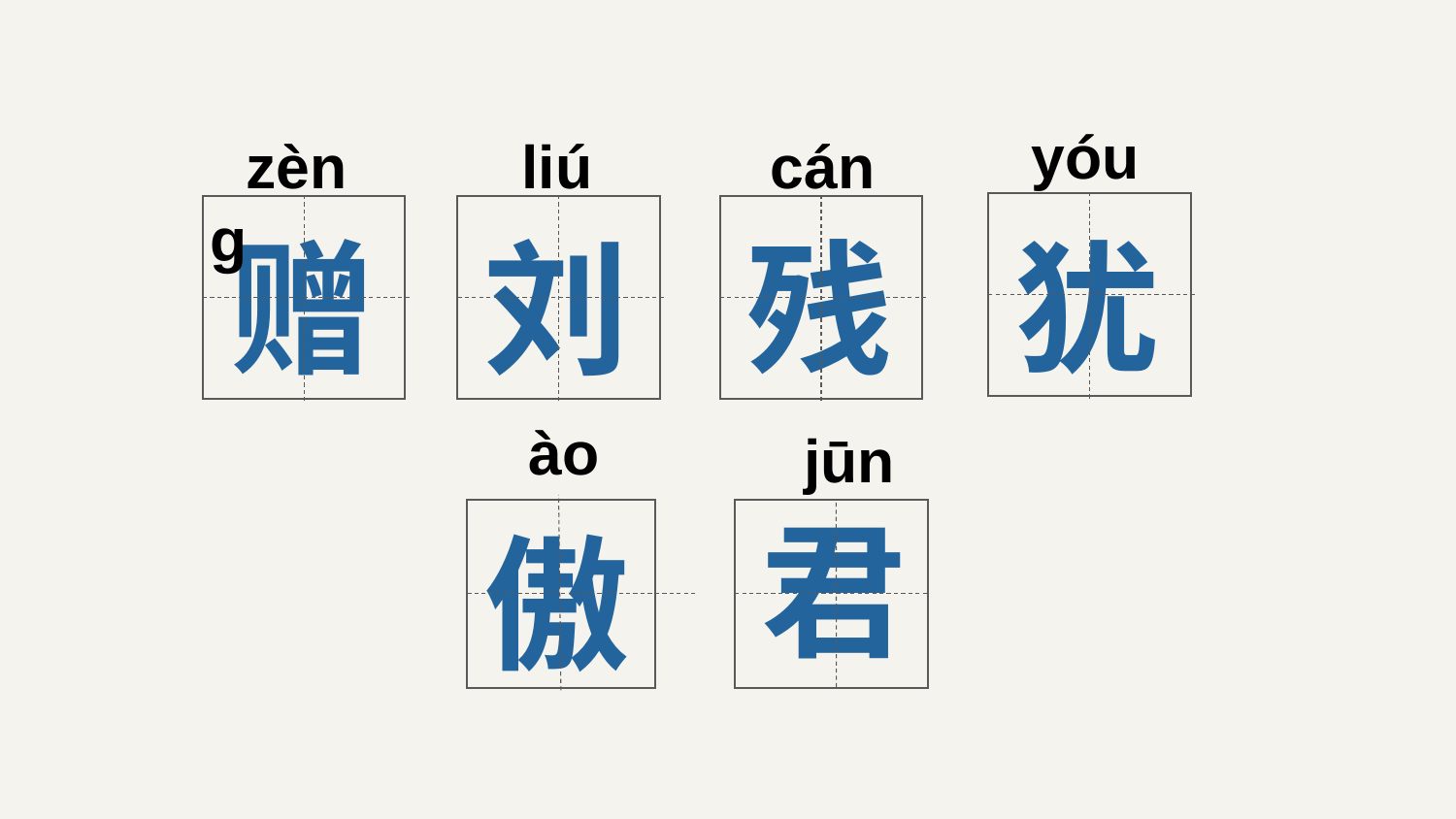

yóu
zènɡ
liú
cán

犹

赠

刘

残
ào
jūn
君

傲